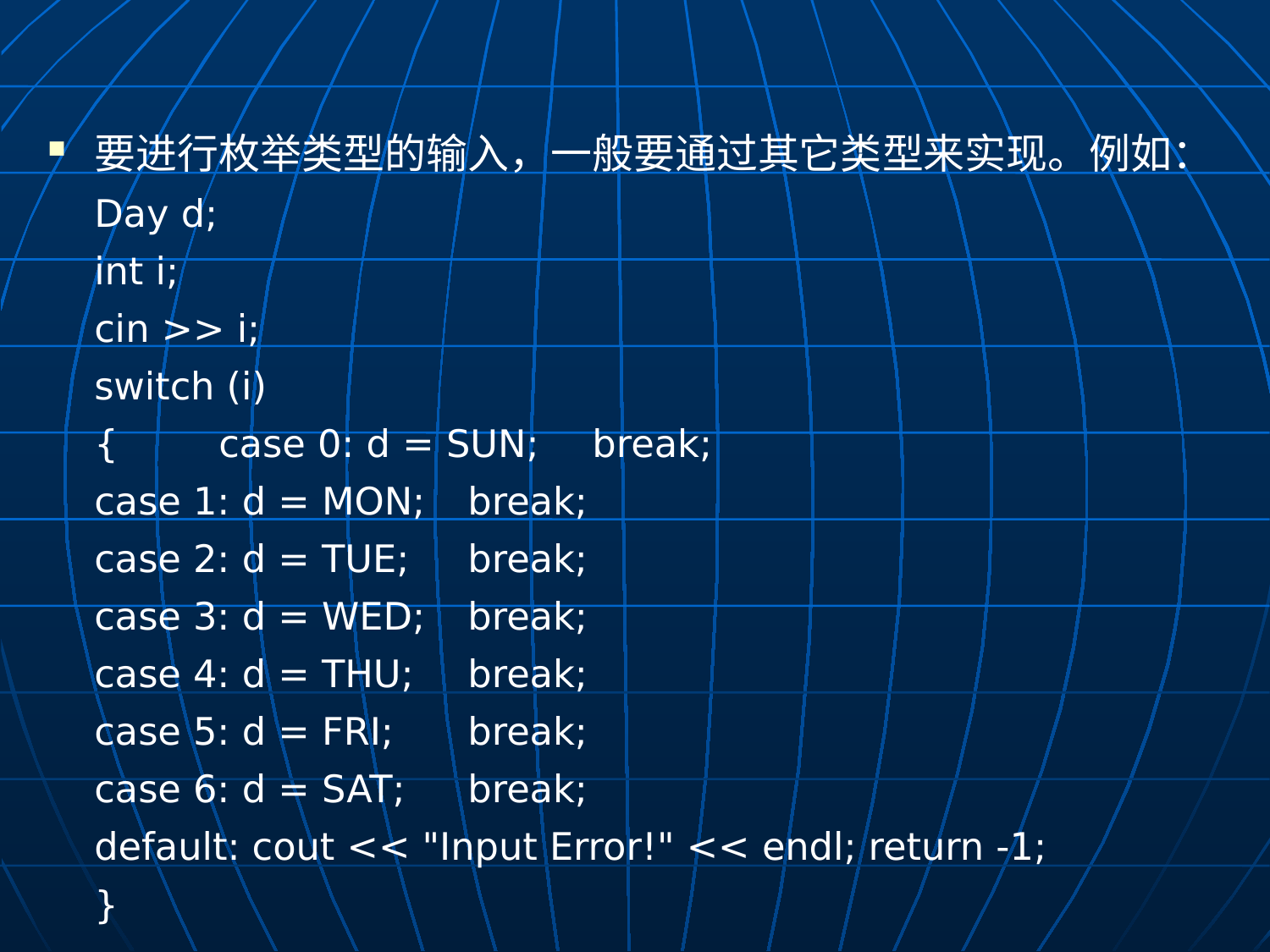

要进行枚举类型的输入，一般要通过其它类型来实现。例如：
 	Day d;
	int i;
	cin >> i;
	switch (i)
	{	case 0: d = SUN; 	break;
		case 1: d = MON; 	break;
		case 2: d = TUE; 	break;
		case 3: d = WED; 	break;
		case 4: d = THU; 	break;
		case 5: d = FRI; 	break;
		case 6: d = SAT; 	break;
		default: cout << "Input Error!" << endl; return -1;
	}